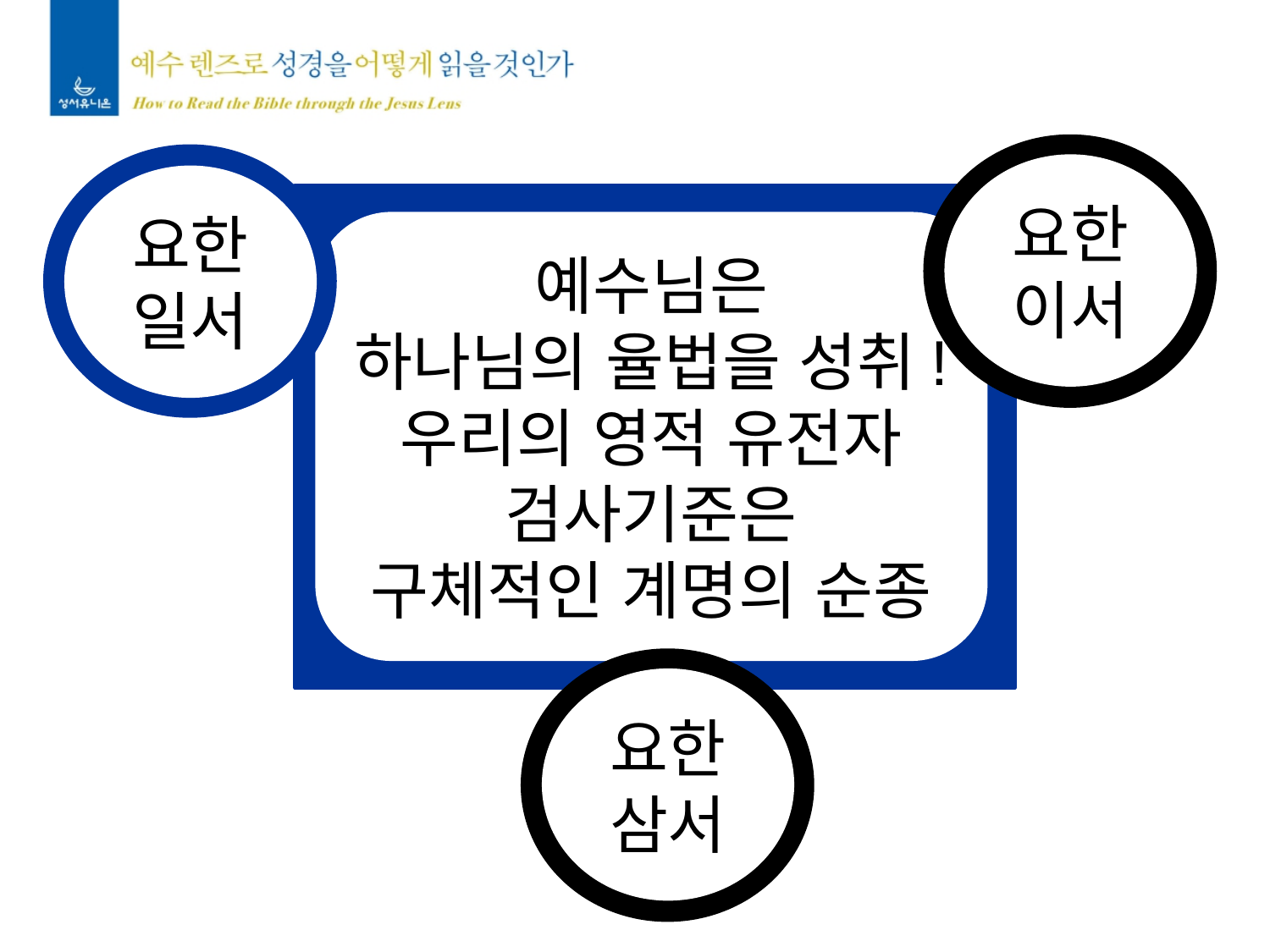

요한
이서
요한
일서

예수님은
하나님의 율법을 성취!
우리의 영적 유전자
검사기준은
구체적인 계명의 순종

요한
삼서